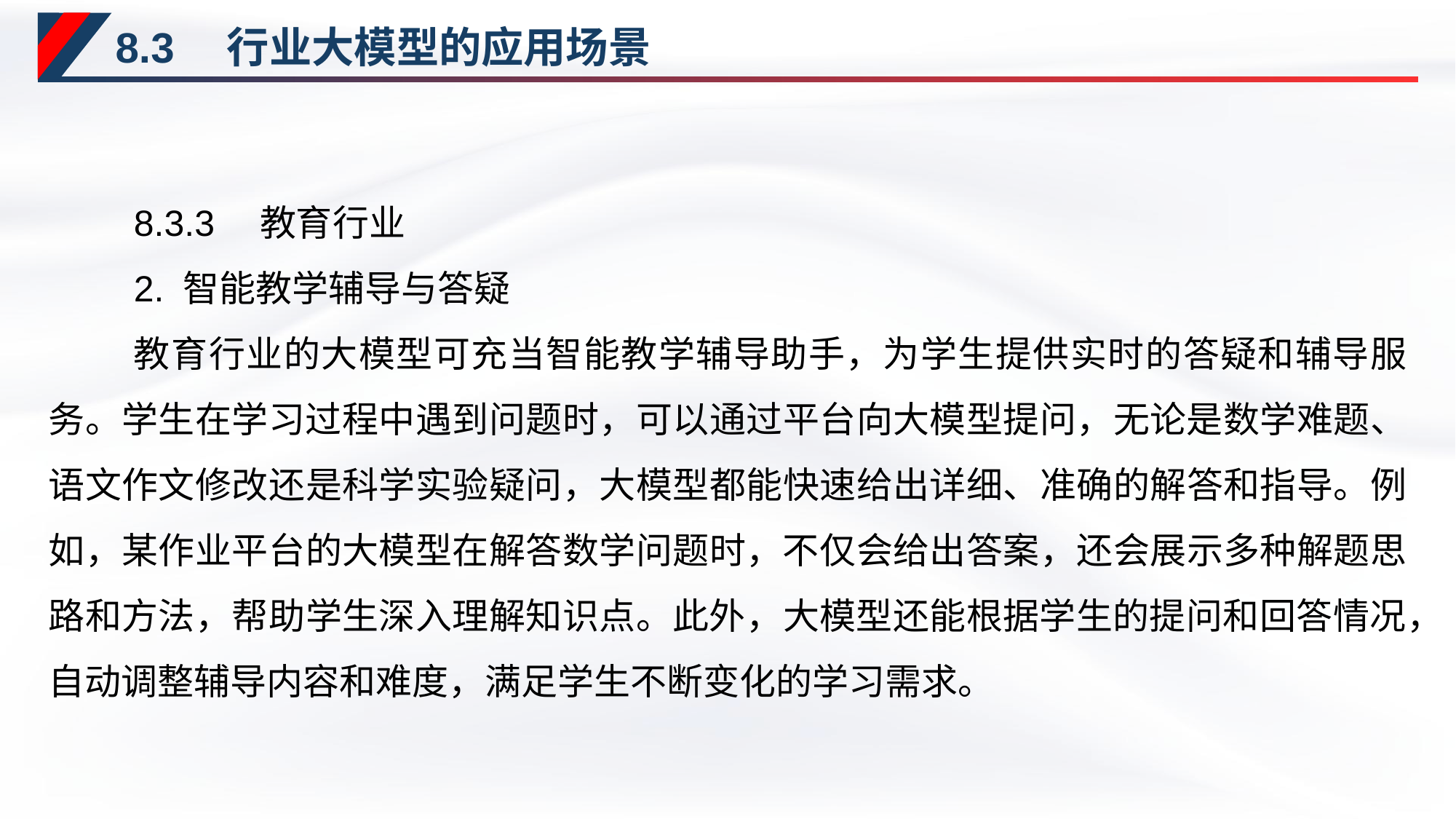

# 8.3　行业大模型的应用场景
8.3.3　教育行业
2. 智能教学辅导与答疑
教育行业的大模型可充当智能教学辅导助手，为学生提供实时的答疑和辅导服务。学生在学习过程中遇到问题时，可以通过平台向大模型提问，无论是数学难题、语文作文修改还是科学实验疑问，大模型都能快速给出详细、准确的解答和指导。例如，某作业平台的大模型在解答数学问题时，不仅会给出答案，还会展示多种解题思路和方法，帮助学生深入理解知识点。此外，大模型还能根据学生的提问和回答情况，自动调整辅导内容和难度，满足学生不断变化的学习需求。